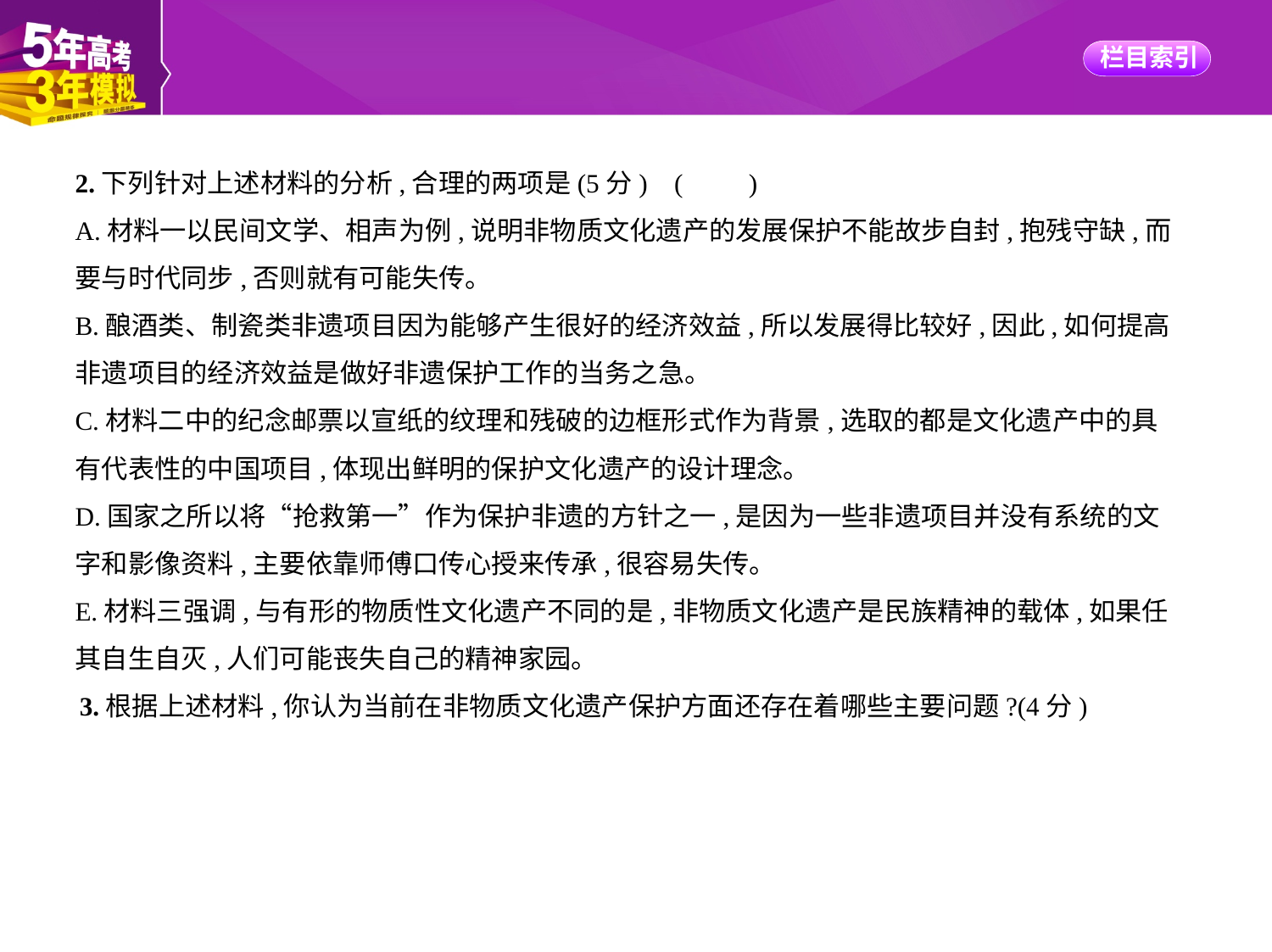

2.下列针对上述材料的分析,合理的两项是(5分) (　　)
A.材料一以民间文学、相声为例,说明非物质文化遗产的发展保护不能故步自封,抱残守缺,而
要与时代同步,否则就有可能失传。
B.酿酒类、制瓷类非遗项目因为能够产生很好的经济效益,所以发展得比较好,因此,如何提高
非遗项目的经济效益是做好非遗保护工作的当务之急。
C.材料二中的纪念邮票以宣纸的纹理和残破的边框形式作为背景,选取的都是文化遗产中的具
有代表性的中国项目,体现出鲜明的保护文化遗产的设计理念。
D.国家之所以将“抢救第一”作为保护非遗的方针之一,是因为一些非遗项目并没有系统的文
字和影像资料,主要依靠师傅口传心授来传承,很容易失传。
E.材料三强调,与有形的物质性文化遗产不同的是,非物质文化遗产是民族精神的载体,如果任
其自生自灭,人们可能丧失自己的精神家园。
3.根据上述材料,你认为当前在非物质文化遗产保护方面还存在着哪些主要问题?(4分)